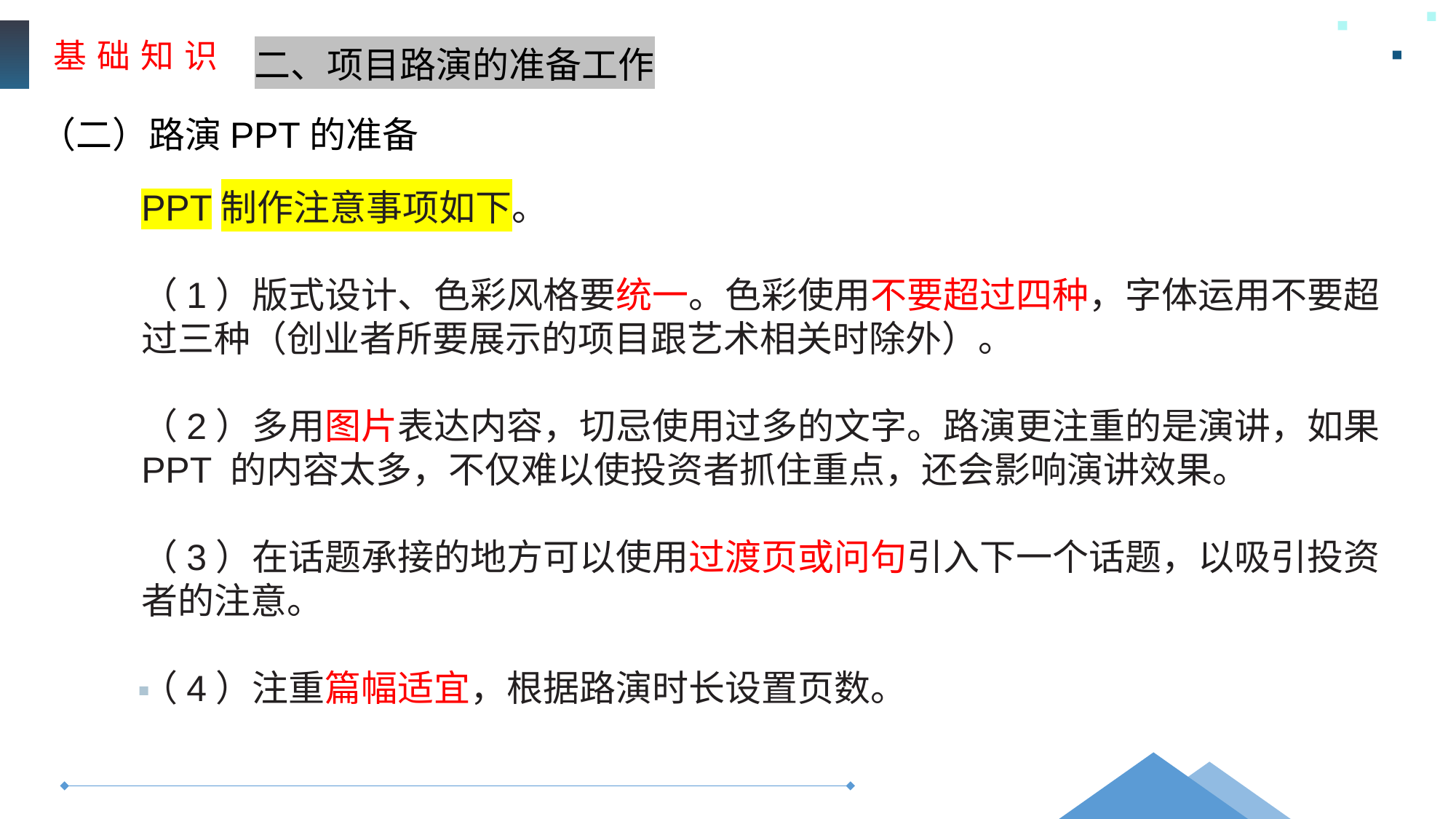

基 础 知 识

二、项目路演的准备工作
（二）路演PPT的准备
PPT制作注意事项如下。

（1）版式设计、色彩风格要统一。色彩使用不要超过四种，字体运用不要超过三种（创业者所要展示的项目跟艺术相关时除外）。

（2）多用图片表达内容，切忌使用过多的文字。路演更注重的是演讲，如果PPT 的内容太多，不仅难以使投资者抓住重点，还会影响演讲效果。

（3）在话题承接的地方可以使用过渡页或问句引入下一个话题，以吸引投资者的注意。

（4）注重篇幅适宜，根据路演时长设置页数。